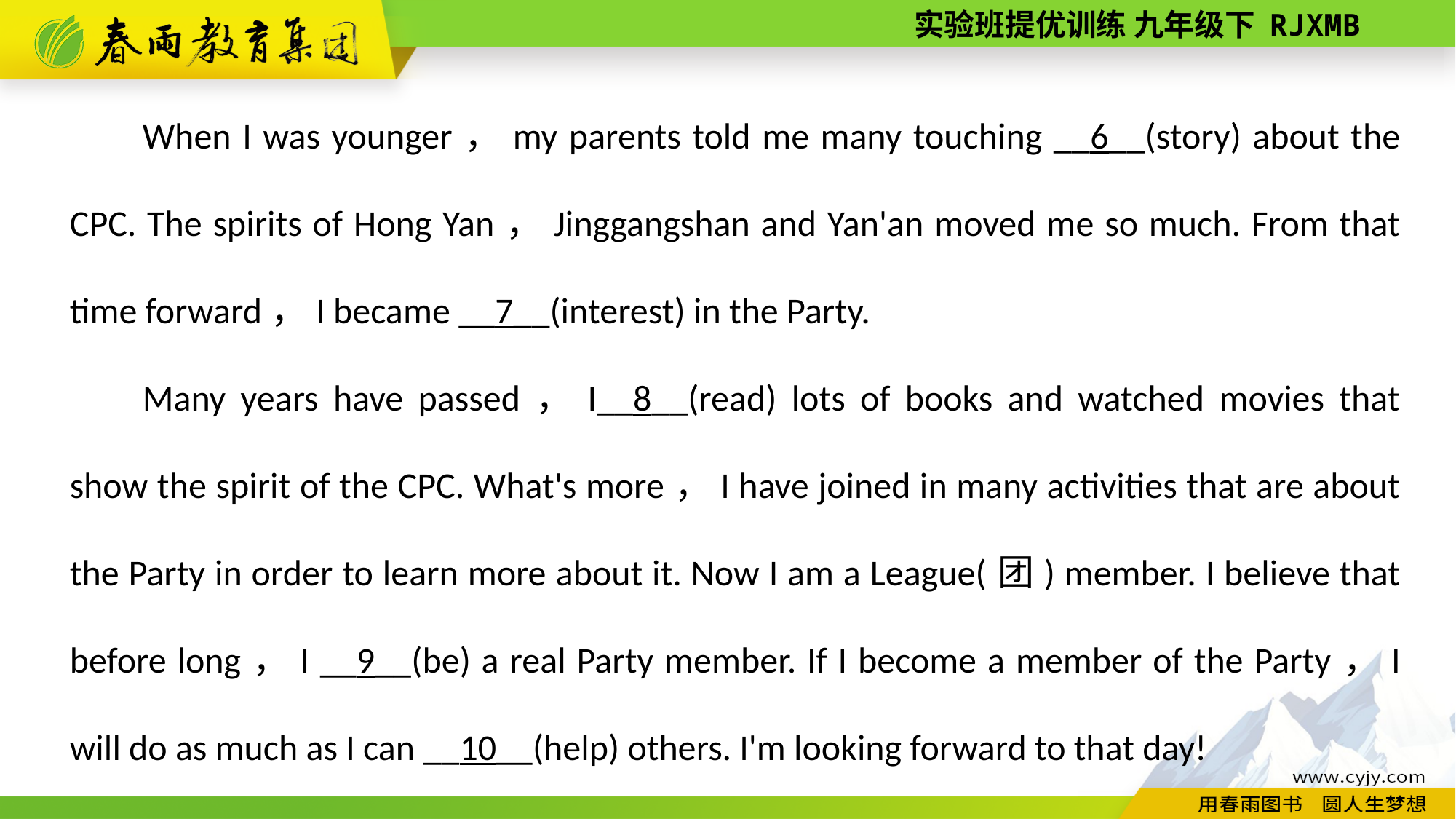

When I was younger，my parents told me many touching __6__(story) about the CPC. The spirits of Hong Yan，Jinggangshan and Yan'an moved me so much. From that time forward，I became __7__(interest) in the Party.
Many years have passed，I__8__(read) lots of books and watched movies that show the spirit of the CPC. What's more，I have joined in many activities that are about the Party in order to learn more about it. Now I am a League(团) member. I believe that before long，I __9__(be) a real Party member. If I become a member of the Party，I will do as much as I can __10__(help) others. I'm looking forward to that day!